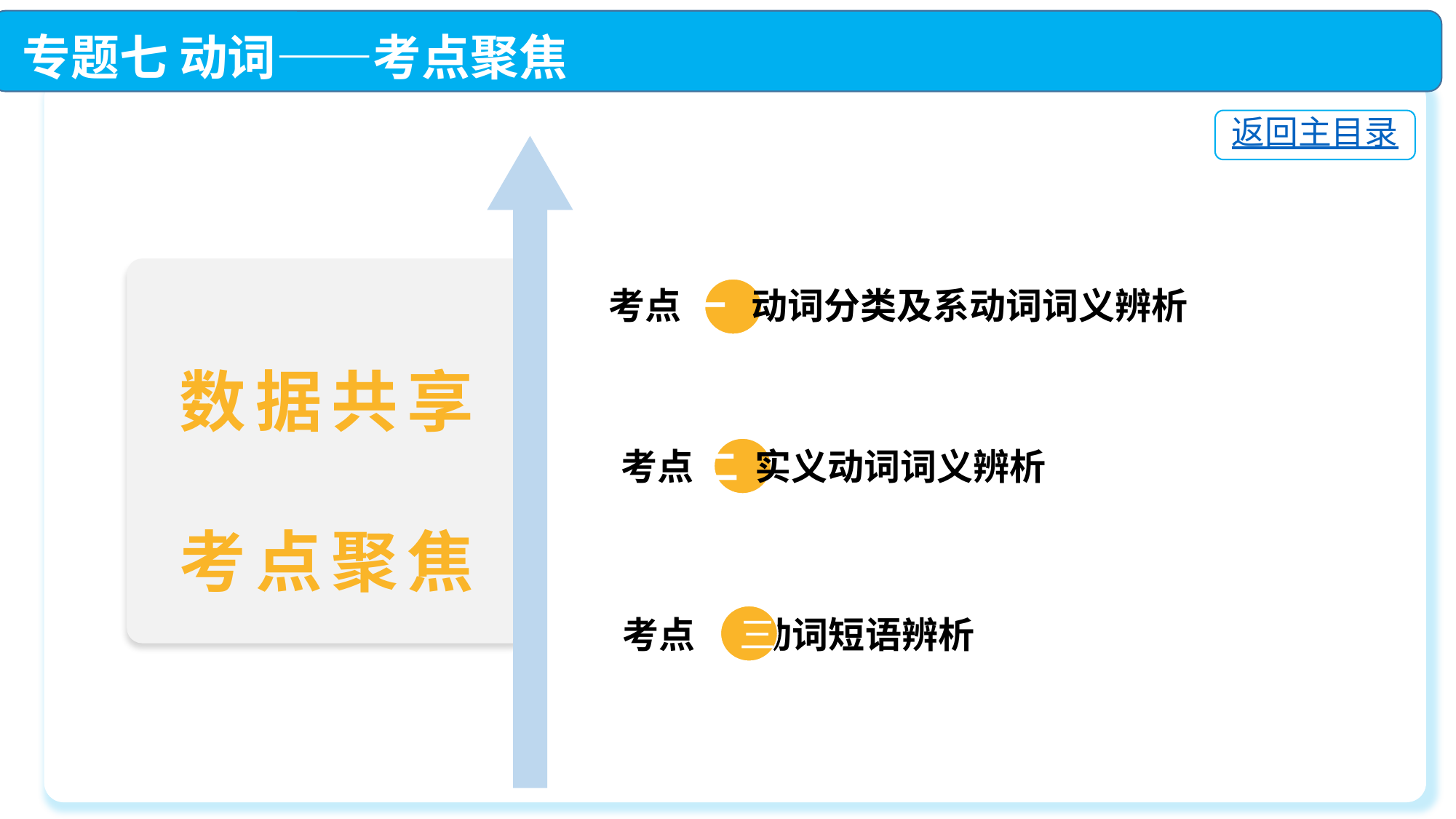

专题七 动词——考点聚焦

返回主目录

  考点 一   动词分类及系动词词义辨析
  考点 二  实义动词词义辨析
  考点 三  动词短语辨析

数据共享
考点聚焦
三